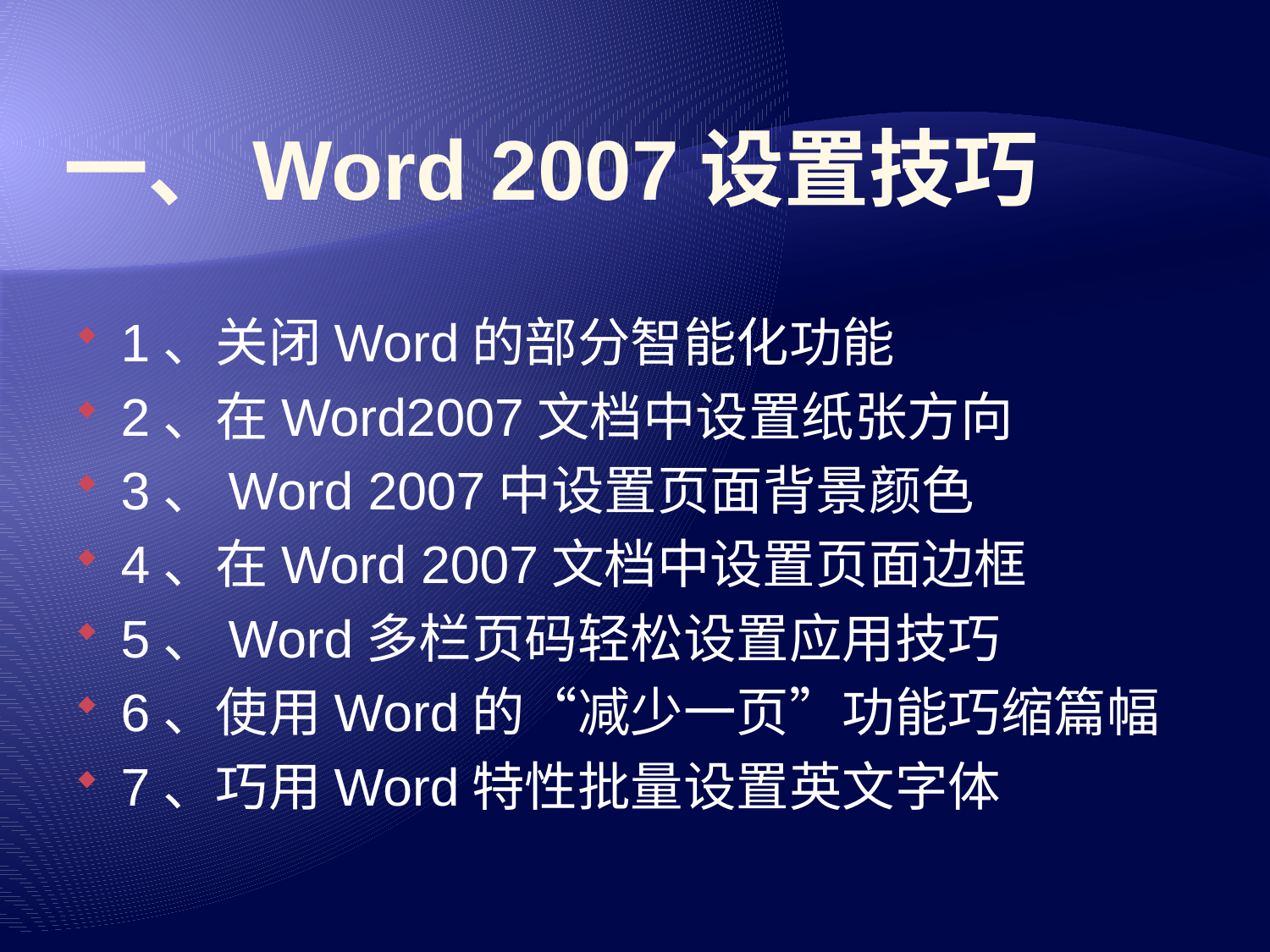

# 一、Word 2007设置技巧
1、关闭Word的部分智能化功能
2、在Word2007文档中设置纸张方向
3、Word 2007中设置页面背景颜色
4、在Word 2007文档中设置页面边框
5、Word多栏页码轻松设置应用技巧
6、使用Word的“减少一页”功能巧缩篇幅
7、巧用Word特性批量设置英文字体